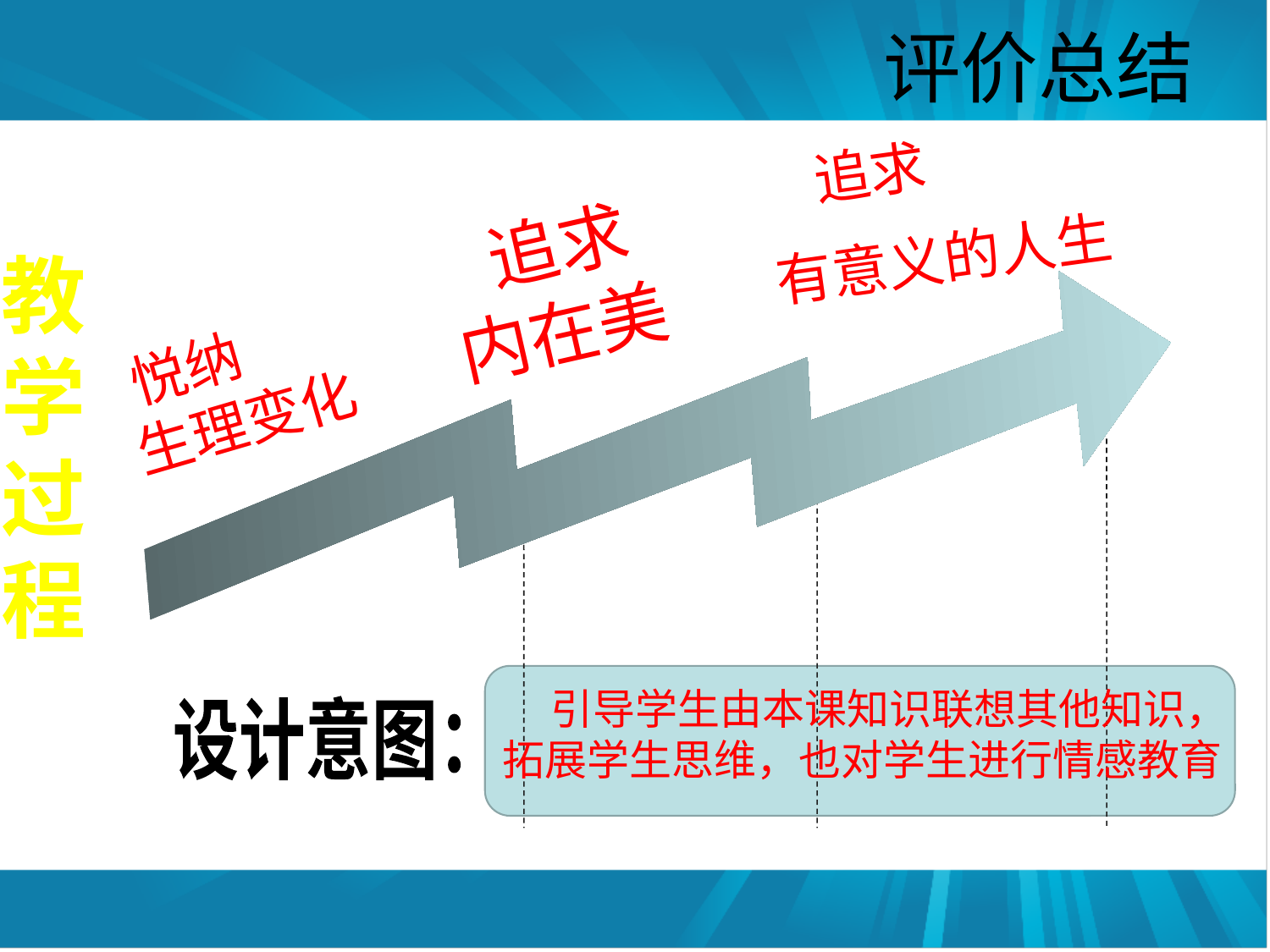

# 评价总结
   追求
有意义的人生

  追求
内在美
教学过程

   悦纳
  生理变化

    引导学生由本课知识联想其他知识，
拓展学生思维，也对学生进行情感教育
设计意图：